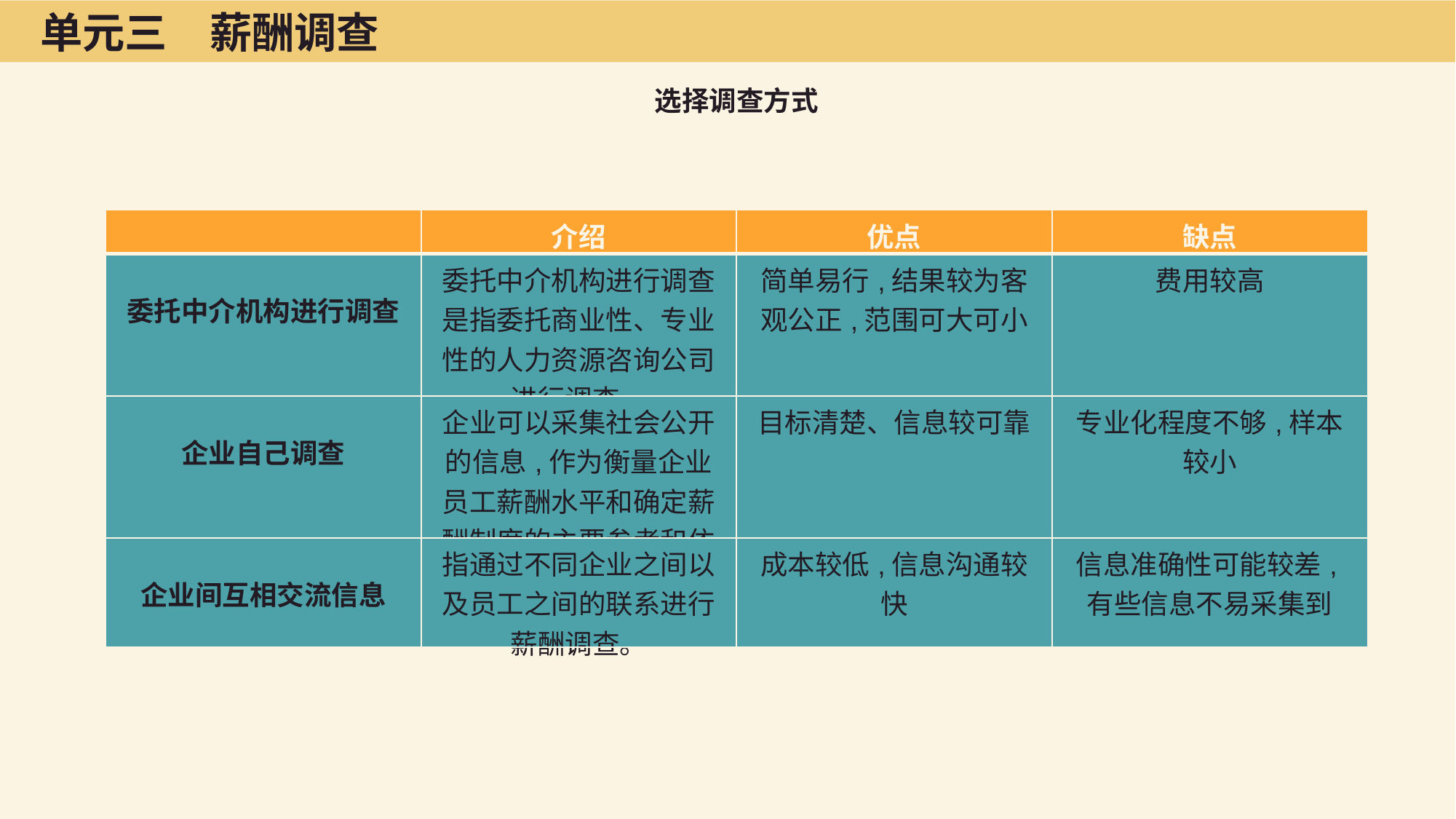

单元三　薪酬调查
选择调查方式
|  | 介绍 | 优点 | 缺点 |
| --- | --- | --- | --- |
| 委托中介机构进行调查 | 委托中介机构进行调查是指委托商业性、专业性的人力资源咨询公司进行调查。 | 简单易行,结果较为客观公正,范围可大可小 | 费用较高 |
| 企业自己调查 | 企业可以采集社会公开的信息,作为衡量企业员工薪酬水平和确定薪酬制度的主要参考和依据。 | 目标清楚、信息较可靠 | 专业化程度不够,样本较小 |
| 企业间互相交流信息 | 指通过不同企业之间以及员工之间的联系进行薪酬调查。 | 成本较低,信息沟通较快 | 信息准确性可能较差,有些信息不易采集到 |